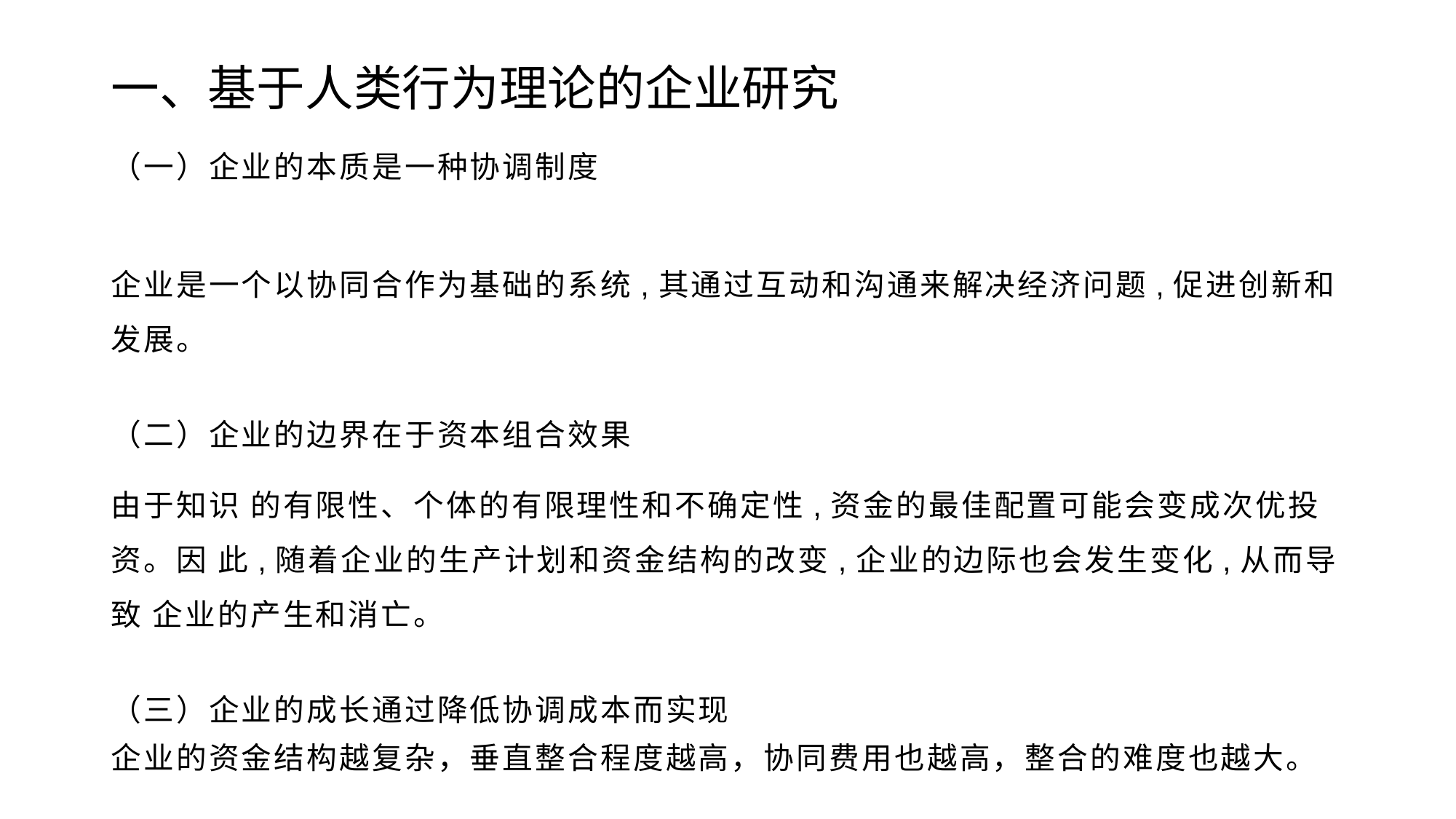

# 一、基于人类行为理论的企业研究
（一）企业的本质是一种协调制度

企业是一个以协同合作为基础的系统,其通过互动和沟通来解决经济问题,促进创新和发展。

（二）企业的边界在于资本组合效果
由于知识 的有限性、个体的有限理性和不确定性,资金的最佳配置可能会变成次优投资。因 此,随着企业的生产计划和资金结构的改变,企业的边际也会发生变化,从而导致 企业的产生和消亡。

（三）企业的成长通过降低协调成本而实现
企业的资金结构越复杂，垂直整合程度越高，协同费用也越高，整合的难度也越大。